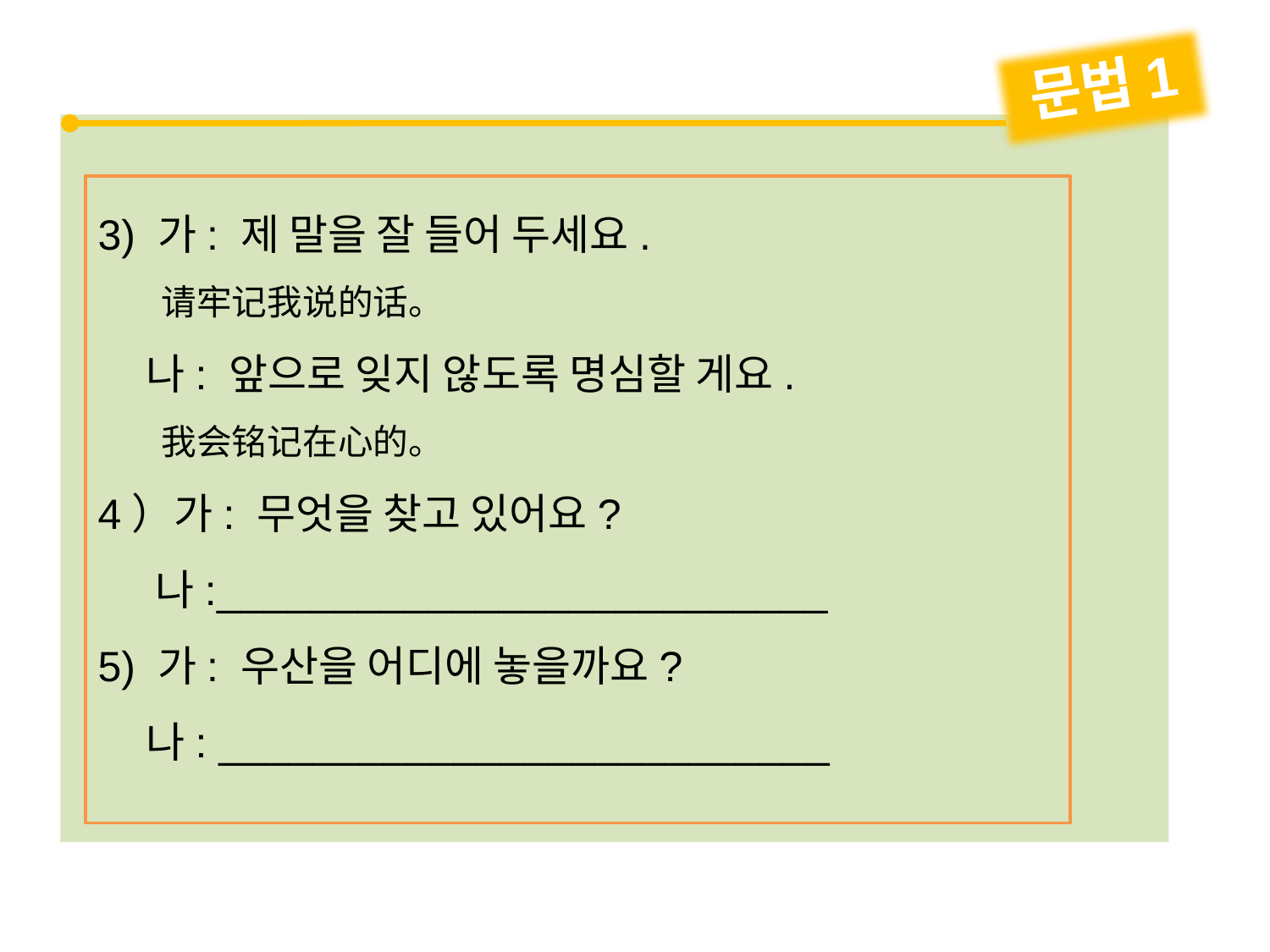

문법1

3) 가: 제 말을 잘 들어 두세요.
       请牢记我说的话。
    나: 앞으로 잊지 않도록 명심할 게요.
       我会铭记在心的。
4）가: 무엇을 찾고 있어요?
     나:__________________________
5) 가: 우산을 어디에 놓을까요?
    나: __________________________